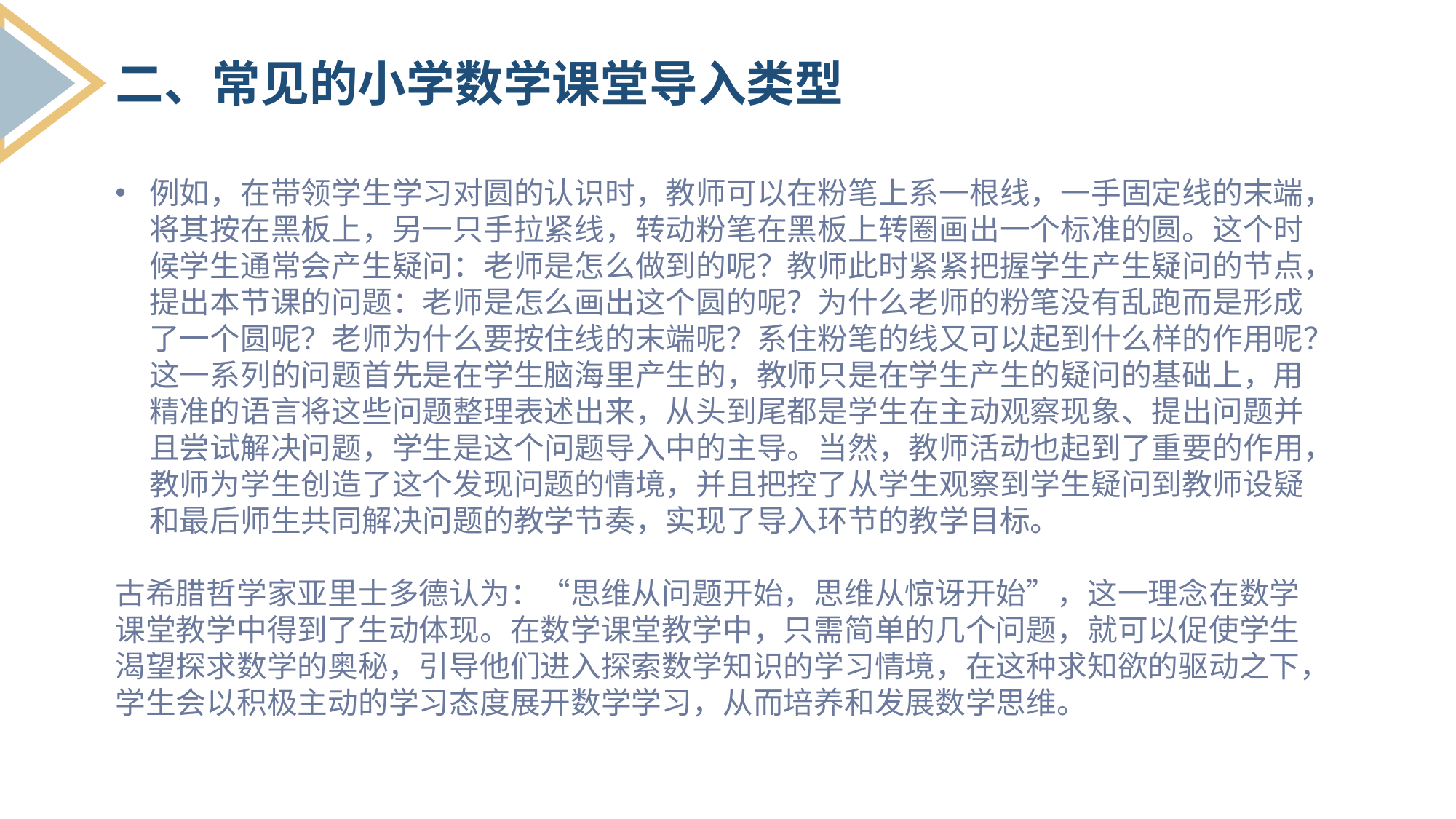

二、常见的小学数学课堂导入类型
例如，在带领学生学习对圆的认识时，教师可以在粉笔上系一根线，一手固定线的末端，将其按在黑板上，另一只手拉紧线，转动粉笔在黑板上转圈画出一个标准的圆。这个时候学生通常会产生疑问：老师是怎么做到的呢？教师此时紧紧把握学生产生疑问的节点，提出本节课的问题：老师是怎么画出这个圆的呢？为什么老师的粉笔没有乱跑而是形成了一个圆呢？老师为什么要按住线的末端呢？系住粉笔的线又可以起到什么样的作用呢？这一系列的问题首先是在学生脑海里产生的，教师只是在学生产生的疑问的基础上，用精准的语言将这些问题整理表述出来，从头到尾都是学生在主动观察现象、提出问题并且尝试解决问题，学生是这个问题导入中的主导。当然，教师活动也起到了重要的作用，教师为学生创造了这个发现问题的情境，并且把控了从学生观察到学生疑问到教师设疑和最后师生共同解决问题的教学节奏，实现了导入环节的教学目标。

古希腊哲学家亚里士多德认为：“思维从问题开始，思维从惊讶开始”，这一理念在数学课堂教学中得到了生动体现。在数学课堂教学中，只需简单的几个问题，就可以促使学生渴望探求数学的奥秘，引导他们进入探索数学知识的学习情境，在这种求知欲的驱动之下，学生会以积极主动的学习态度展开数学学习，从而培养和发展数学思维。